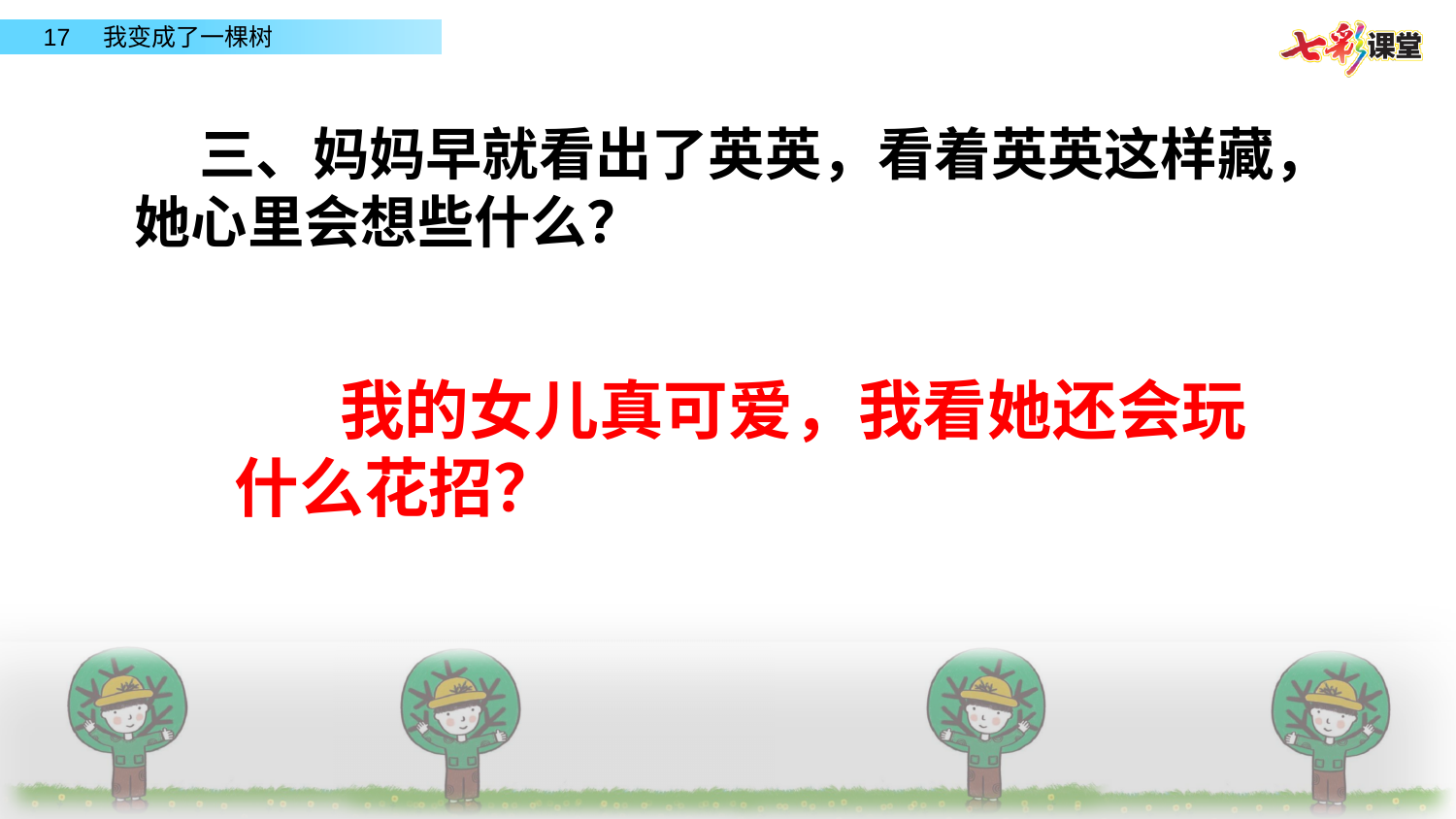

三、妈妈早就看出了英英，看着英英这样藏，她心里会想些什么？
    我的女儿真可爱，我看她还会玩什么花招？